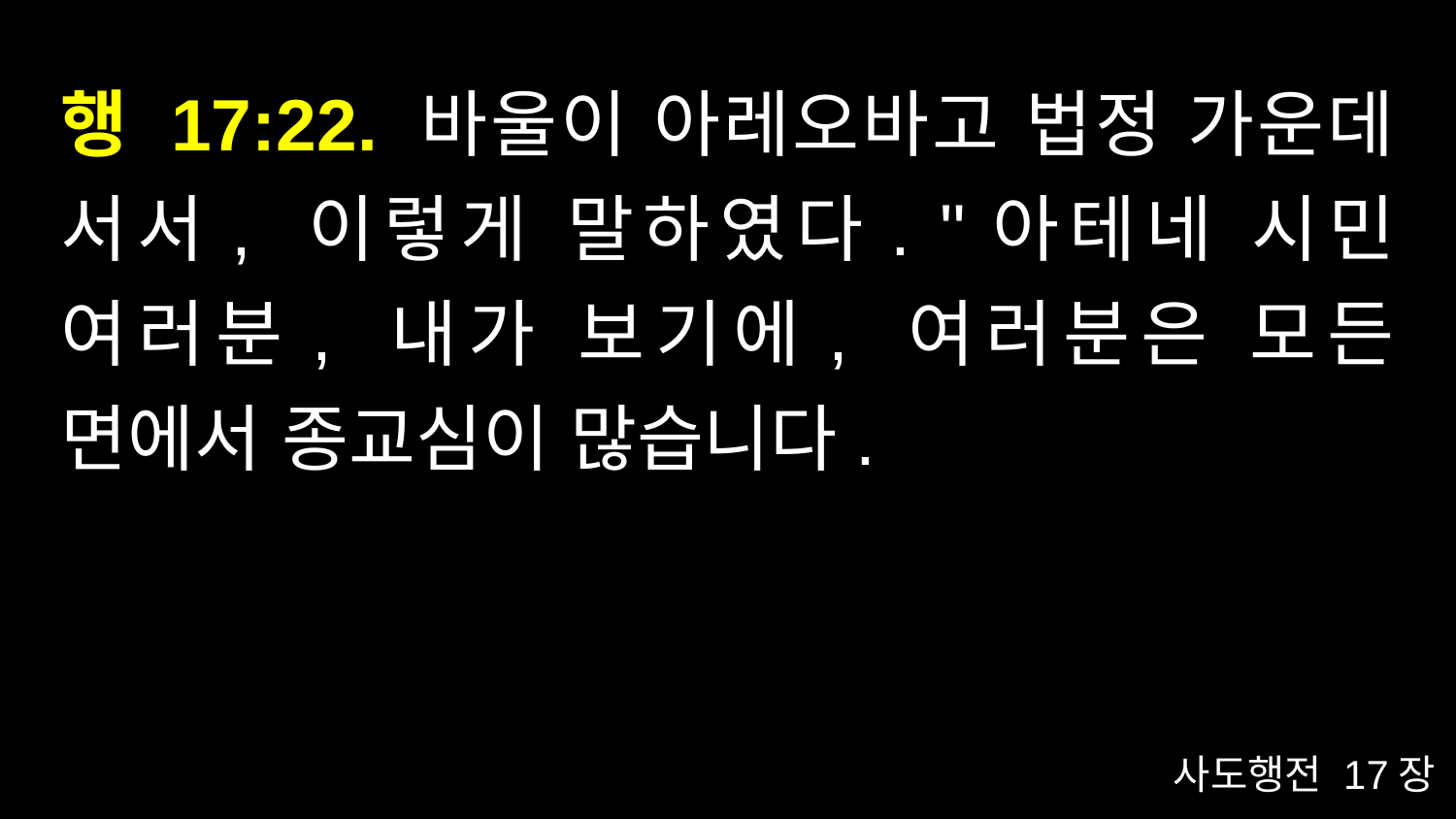

# 행 17:22. 바울이 아레오바고 법정 가운데 서서, 이렇게 말하였다. "아테네 시민 여러분, 내가 보기에, 여러분은 모든 면에서 종교심이 많습니다.
사도행전 17장